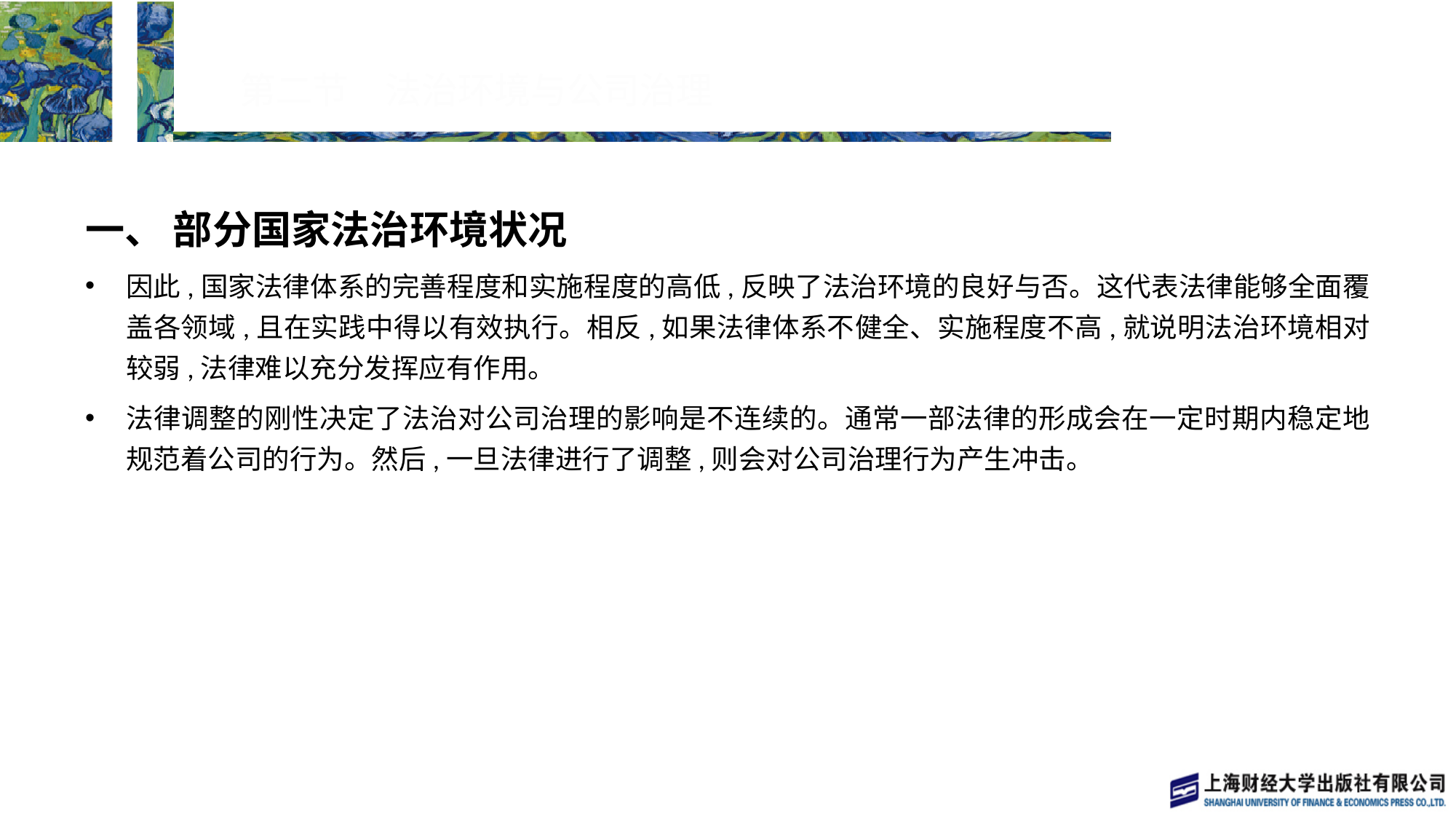

# 第二节　法治环境与公司治理
一、 部分国家法治环境状况
因此,国家法律体系的完善程度和实施程度的高低,反映了法治环境的良好与否。这代表法律能够全面覆盖各领域,且在实践中得以有效执行。相反,如果法律体系不健全、实施程度不高,就说明法治环境相对较弱,法律难以充分发挥应有作用。
法律调整的刚性决定了法治对公司治理的影响是不连续的。通常一部法律的形成会在一定时期内稳定地规范着公司的行为。然后,一旦法律进行了调整,则会对公司治理行为产生冲击。